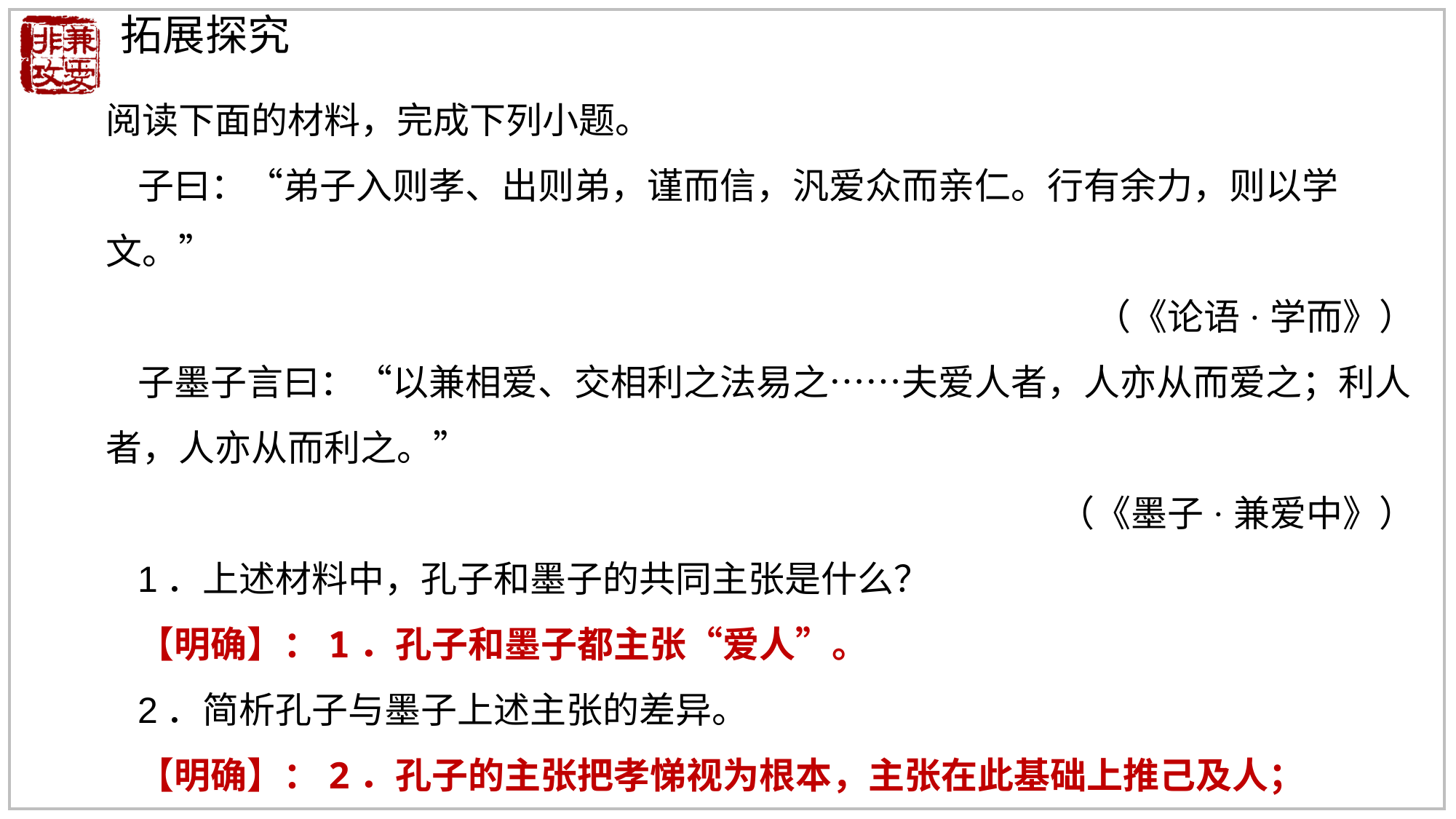

拓展探究
阅读下面的材料，完成下列小题。
子曰：“弟子入则孝、出则弟，谨而信，汎爱众而亲仁。行有余力，则以学文。”
（《论语·学而》）
子墨子言曰：“以兼相爱、交相利之法易之……夫爱人者，人亦从而爱之；利人者，人亦从而利之。”
（《墨子·兼爱中》）
1．上述材料中，孔子和墨子的共同主张是什么？
【明确】：1．孔子和墨子都主张“爱人”。
2．简析孔子与墨子上述主张的差异。
【明确】：2．孔子的主张把孝悌视为根本，主张在此基础上推己及人；
而墨子的主张讲求互利的普遍之爱。